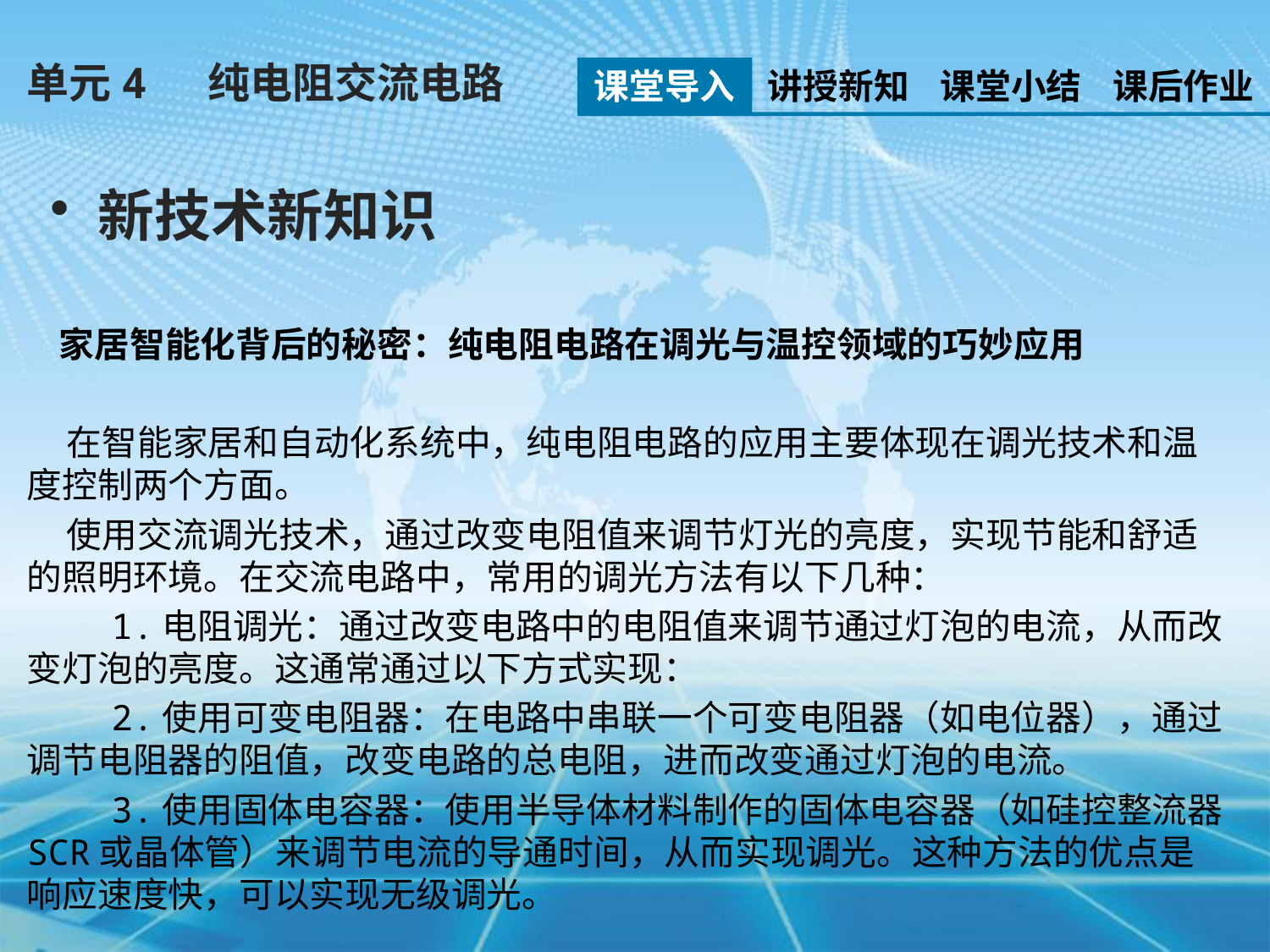

单元4  纯电阻交流电路
课堂导入
讲授新知
课堂小结
课后作业
新技术新知识
   家居智能化背后的秘密：纯电阻电路在调光与温控领域的巧妙应用

    在智能家居和自动化系统中，纯电阻电路的应用主要体现在调光技术和温度控制两个方面。
    使用交流调光技术，通过改变电阻值来调节灯光的亮度，实现节能和舒适的照明环境。在交流电路中，常用的调光方法有以下几种：
    1.电阻调光：通过改变电路中的电阻值来调节通过灯泡的电流，从而改变灯泡的亮度。这通常通过以下方式实现：
    2.使用可变电阻器：在电路中串联一个可变电阻器（如电位器），通过调节电阻器的阻值，改变电路的总电阻，进而改变通过灯泡的电流。
    3.使用固体电容器：使用半导体材料制作的固体电容器（如硅控整流器SCR或晶体管）来调节电流的导通时间，从而实现调光。这种方法的优点是响应速度快，可以实现无级调光。